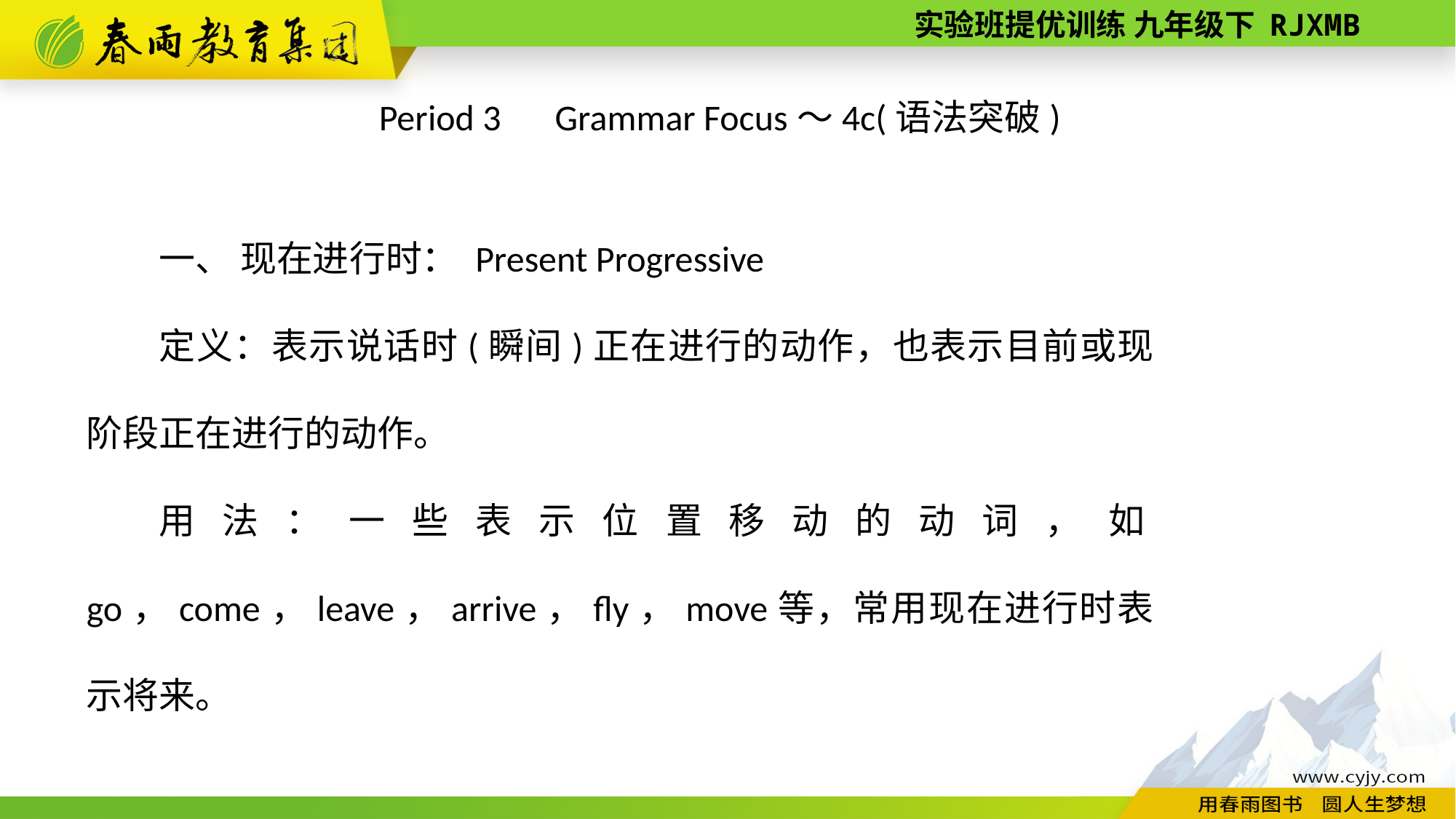

Period 3　Grammar Focus～4c(语法突破)
一、 现在进行时： Present Progressive
定义：表示说话时(瞬间)正在进行的动作，也表示目前或现阶段正在进行的动作。
用法：一些表示位置移动的动词，如go，come，leave，arrive，fly，move等，常用现在进行时表示将来。